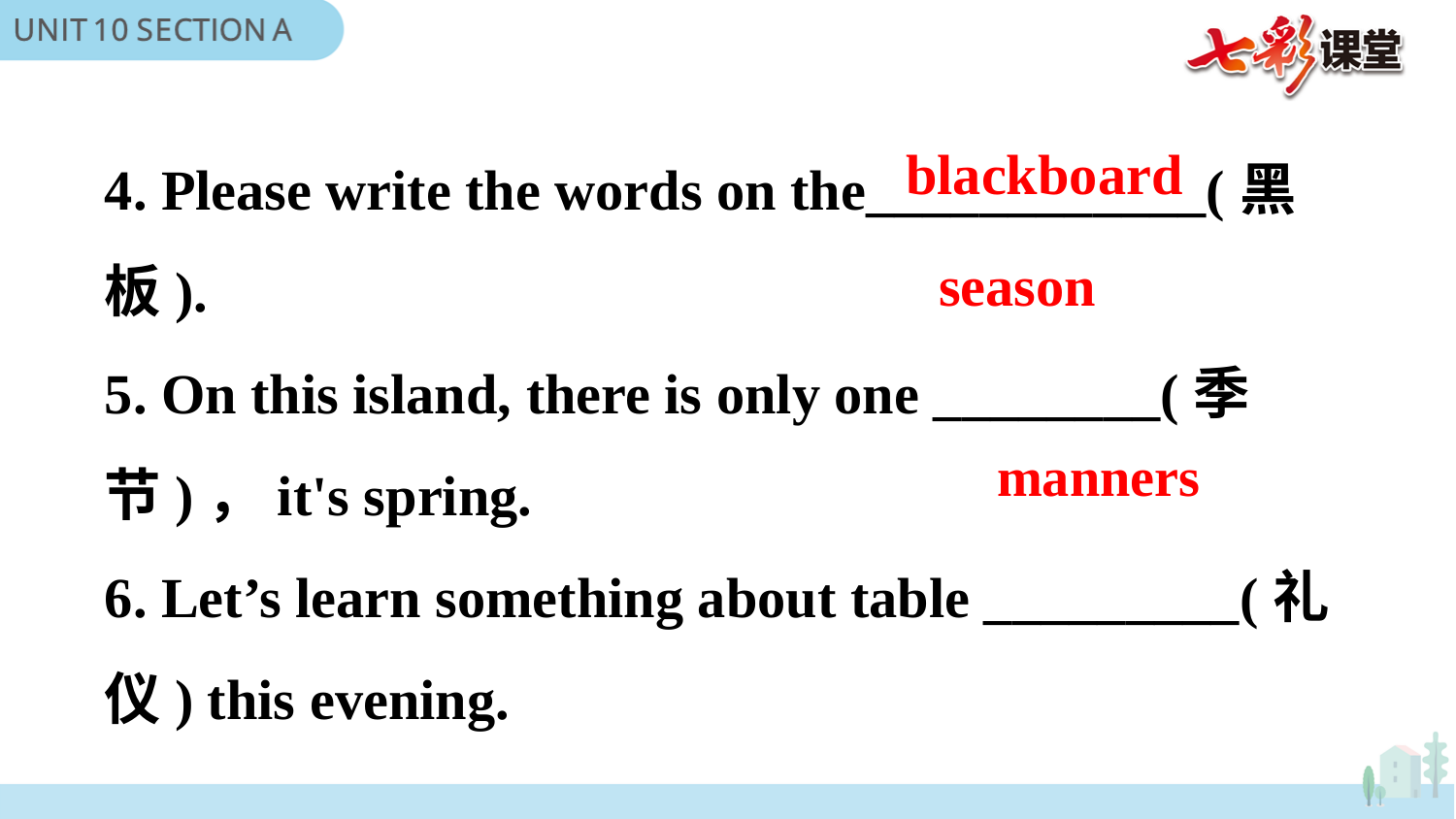

4. Please write the words on the____________(黑板).
5. On this island, there is only one ________(季节)，it's spring.
6. Let’s learn something about table _________(礼仪) this evening.
blackboard
season
manners
manners